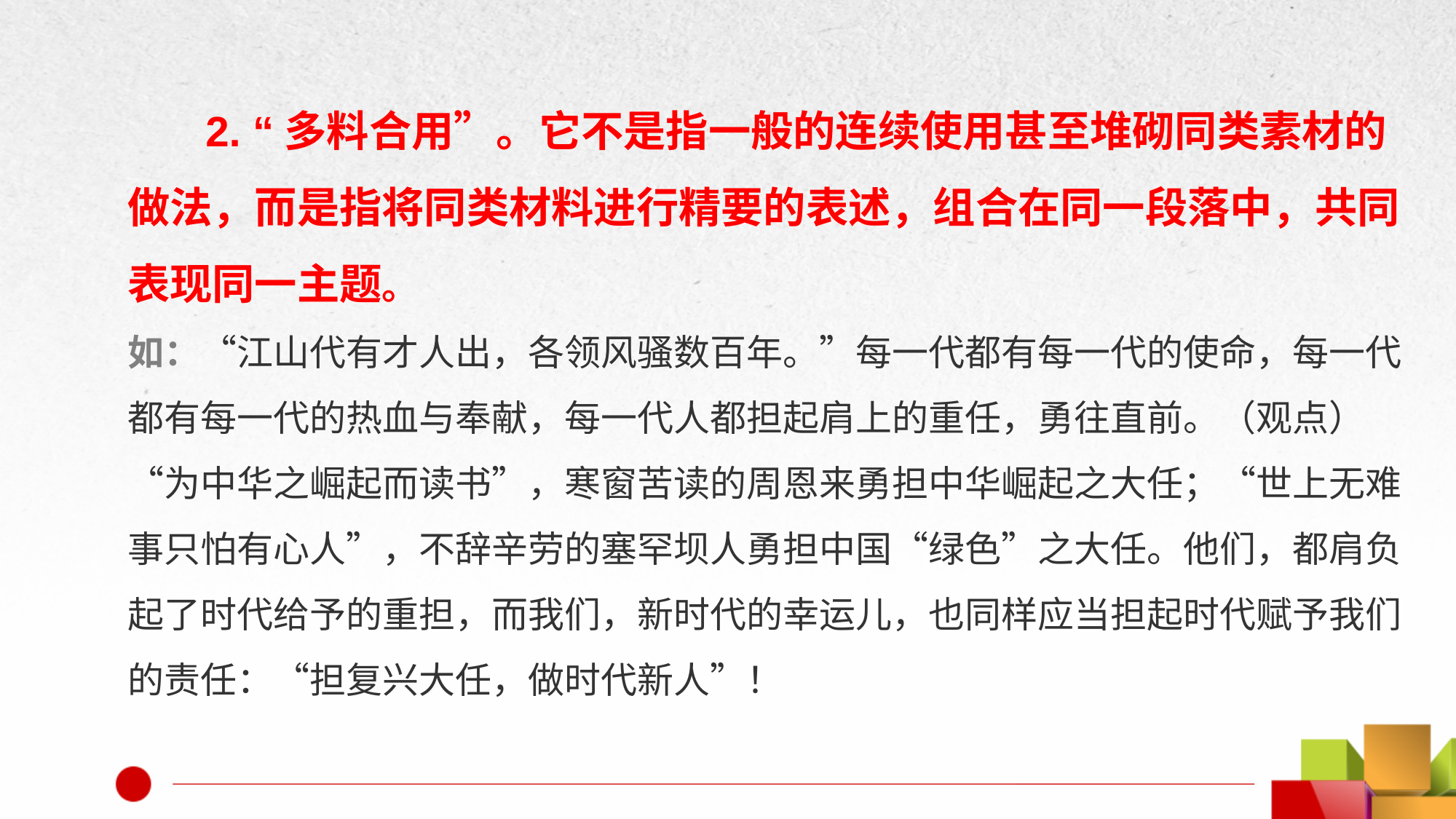

2. “多料合用”。它不是指一般的连续使用甚至堆砌同类素材的做法，而是指将同类材料进行精要的表述，组合在同一段落中，共同表现同一主题。
如：“江山代有才人出，各领风骚数百年。”每一代都有每一代的使命，每一代都有每一代的热血与奉献，每一代人都担起肩上的重任，勇往直前。（观点）“为中华之崛起而读书”，寒窗苦读的周恩来勇担中华崛起之大任；“世上无难事只怕有心人”，不辞辛劳的塞罕坝人勇担中国“绿色”之大任。他们，都肩负起了时代给予的重担，而我们，新时代的幸运儿，也同样应当担起时代赋予我们的责任：“担复兴大任，做时代新人”！